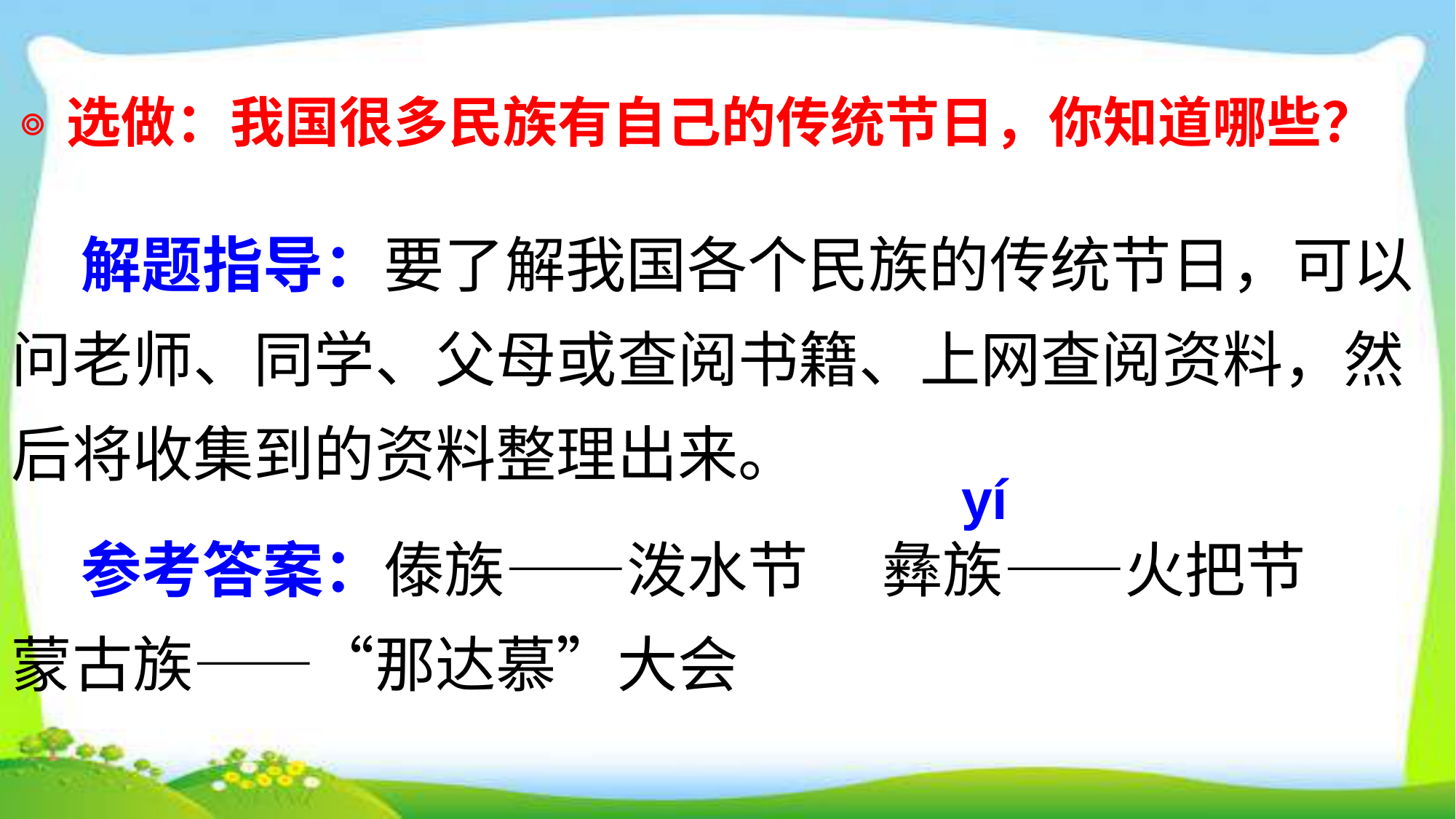

选做：我国很多民族有自己的传统节日，你知道哪些？
◎
    解题指导：要了解我国各个民族的传统节日，可以问老师、同学、父母或查阅书籍、上网查阅资料，然后将收集到的资料整理出来。
yí
    参考答案：傣族——泼水节　 彝族——火把节
蒙古族——“那达慕”大会